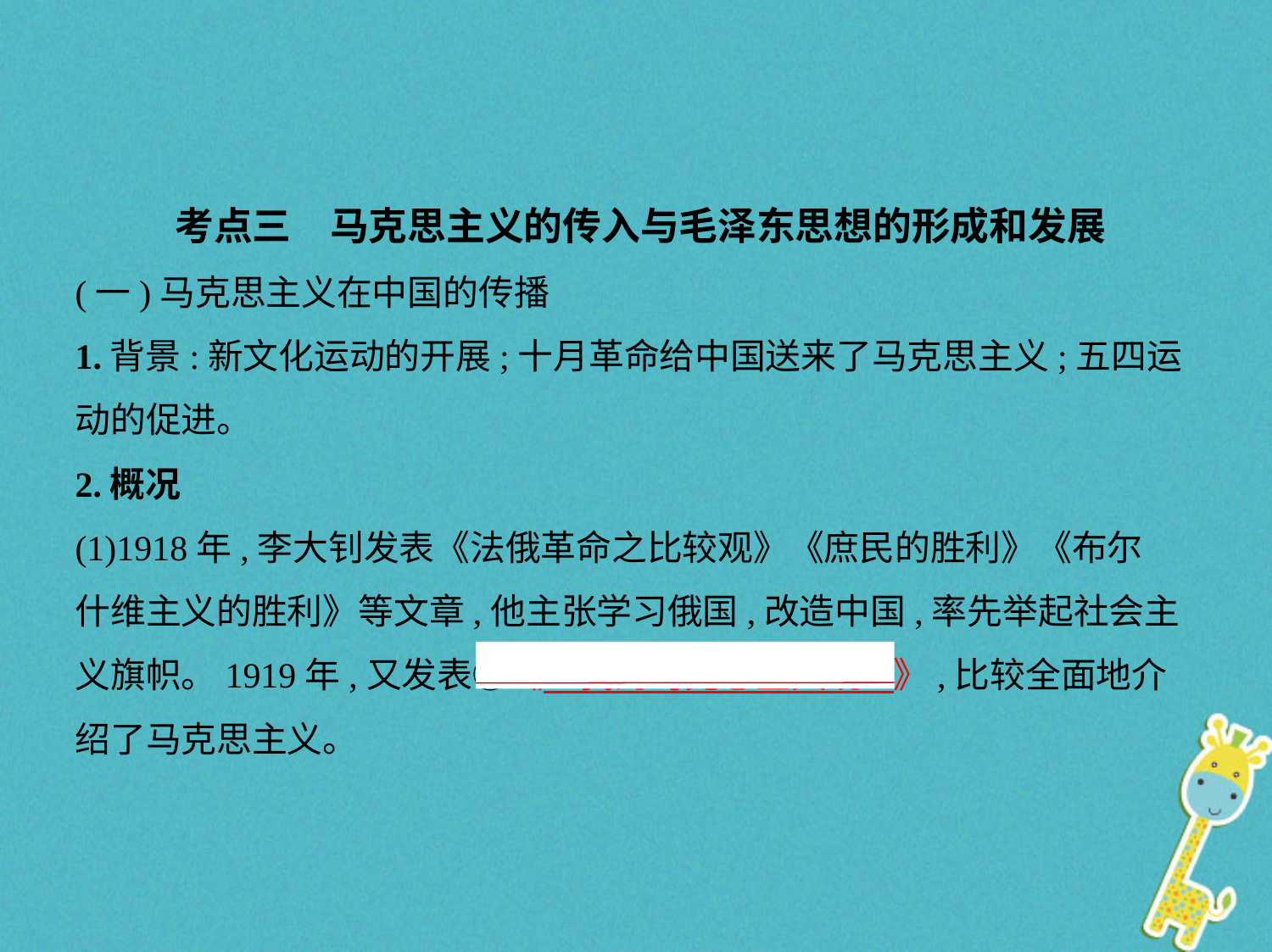

考点三　马克思主义的传入与毛泽东思想的形成和发展
(一)马克思主义在中国的传播
1.背景:新文化运动的开展;十月革命给中国送来了马克思主义;五四运
动的促进。
2.概况
(1)1918年,李大钊发表《法俄革命之比较观》《庶民的胜利》《布尔
什维主义的胜利》等文章,他主张学习俄国,改造中国,率先举起社会主
义旗帜。1919年,又发表①《　我的马克思主义观    》,比较全面地介
绍了马克思主义。